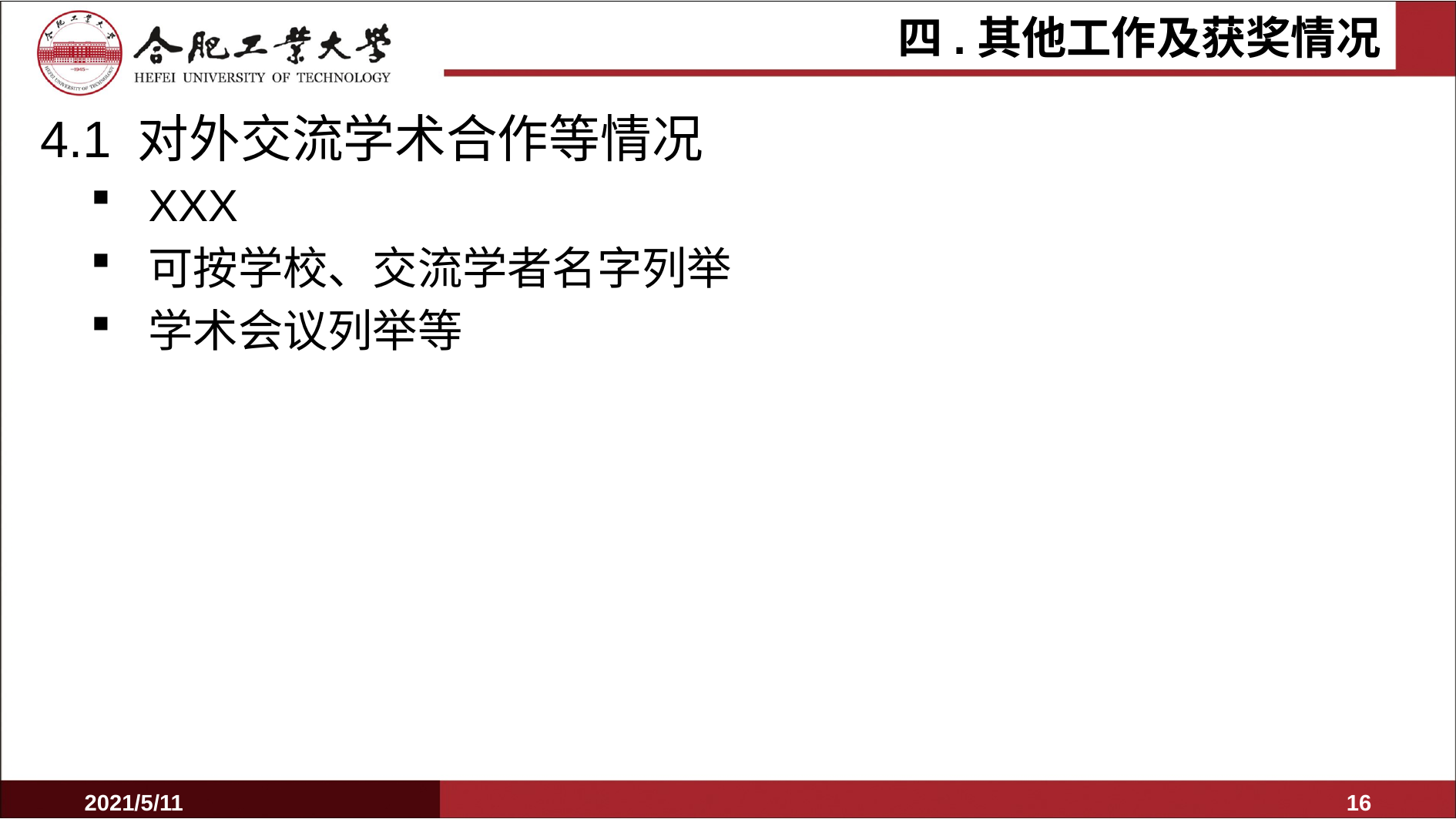

# 四.其他工作及获奖情况
4.1 对外交流学术合作等情况
XXX
可按学校、交流学者名字列举
学术会议列举等

2021/5/11
16